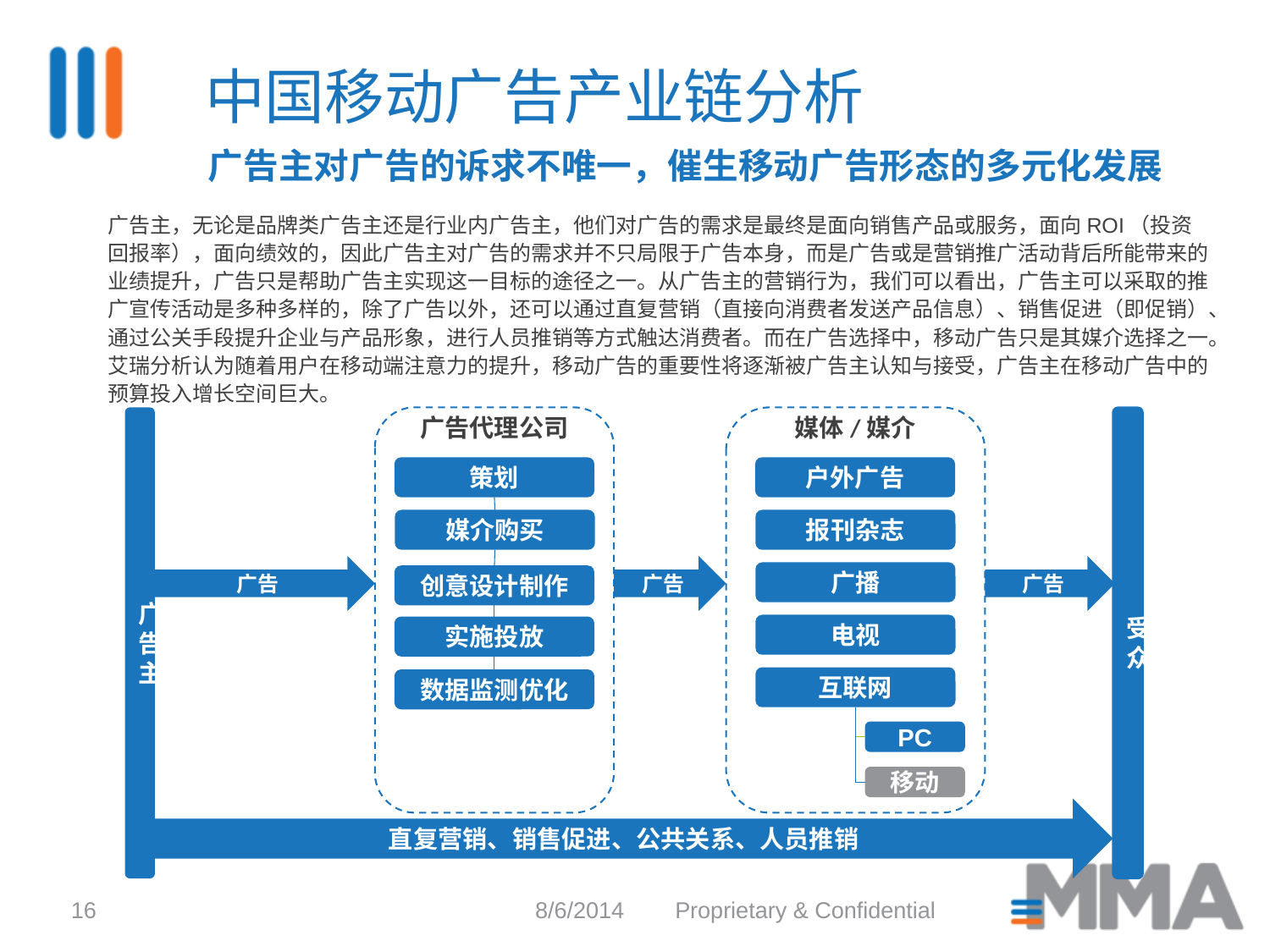

中国移动广告产业链分析
广告主对广告的诉求不唯一，催生移动广告形态的多元化发展

广告主，无论是品牌类广告主还是行业内广告主，他们对广告的需求是最终是面向销售产品或服务，面向ROI（投资回报率），面向绩效的，因此广告主对广告的需求并不只局限于广告本身，而是广告或是营销推广活动背后所能带来的业绩提升，广告只是帮助广告主实现这一目标的途径之一。从广告主的营销行为，我们可以看出，广告主可以采取的推广宣传活动是多种多样的，除了广告以外，还可以通过直复营销（直接向消费者发送产品信息）、销售促进（即促销）、通过公关手段提升企业与产品形象，进行人员推销等方式触达消费者。而在广告选择中，移动广告只是其媒介选择之一。艾瑞分析认为随着用户在移动端注意力的提升，移动广告的重要性将逐渐被广告主认知与接受，广告主在移动广告中的预算投入增长空间巨大。

受众
广告主
广告代理公司
媒体/媒介
策划
户外广告
媒介购买
报刊杂志
广告
广告
广告
广播
创意设计制作
电视
实施投放
互联网
数据监测优化
PC
移动
直复营销、销售促进、公共关系、人员推销

16
8/6/2014
Proprietary & Confidential